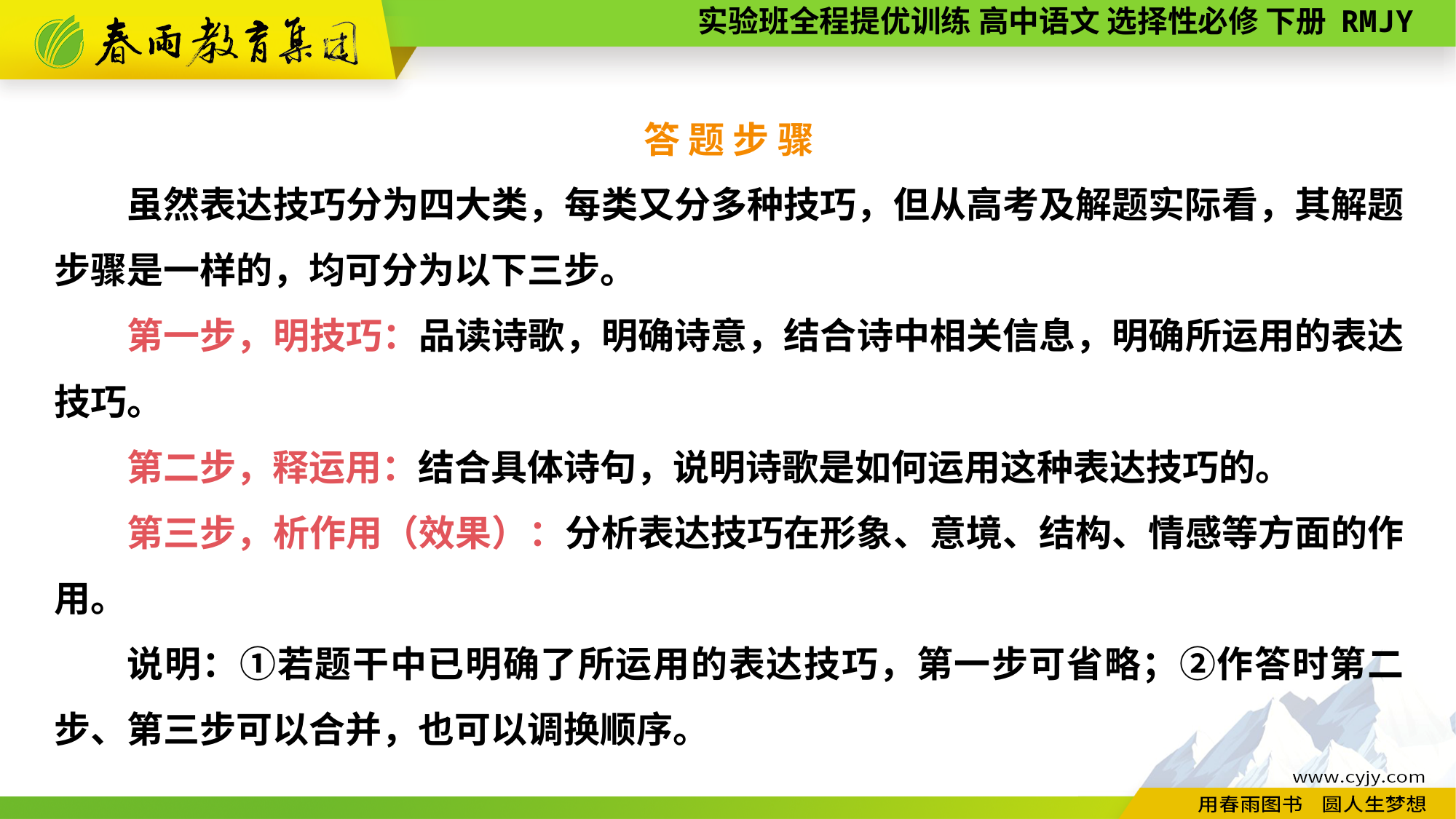

答 题 步 骤
虽然表达技巧分为四大类，每类又分多种技巧，但从高考及解题实际看，其解题步骤是一样的，均可分为以下三步。
第一步，明技巧：品读诗歌，明确诗意，结合诗中相关信息，明确所运用的表达技巧。
第二步，释运用：结合具体诗句，说明诗歌是如何运用这种表达技巧的。
第三步，析作用（效果）：分析表达技巧在形象、意境、结构、情感等方面的作用。
说明：①若题干中已明确了所运用的表达技巧，第一步可省略；②作答时第二步、第三步可以合并，也可以调换顺序。